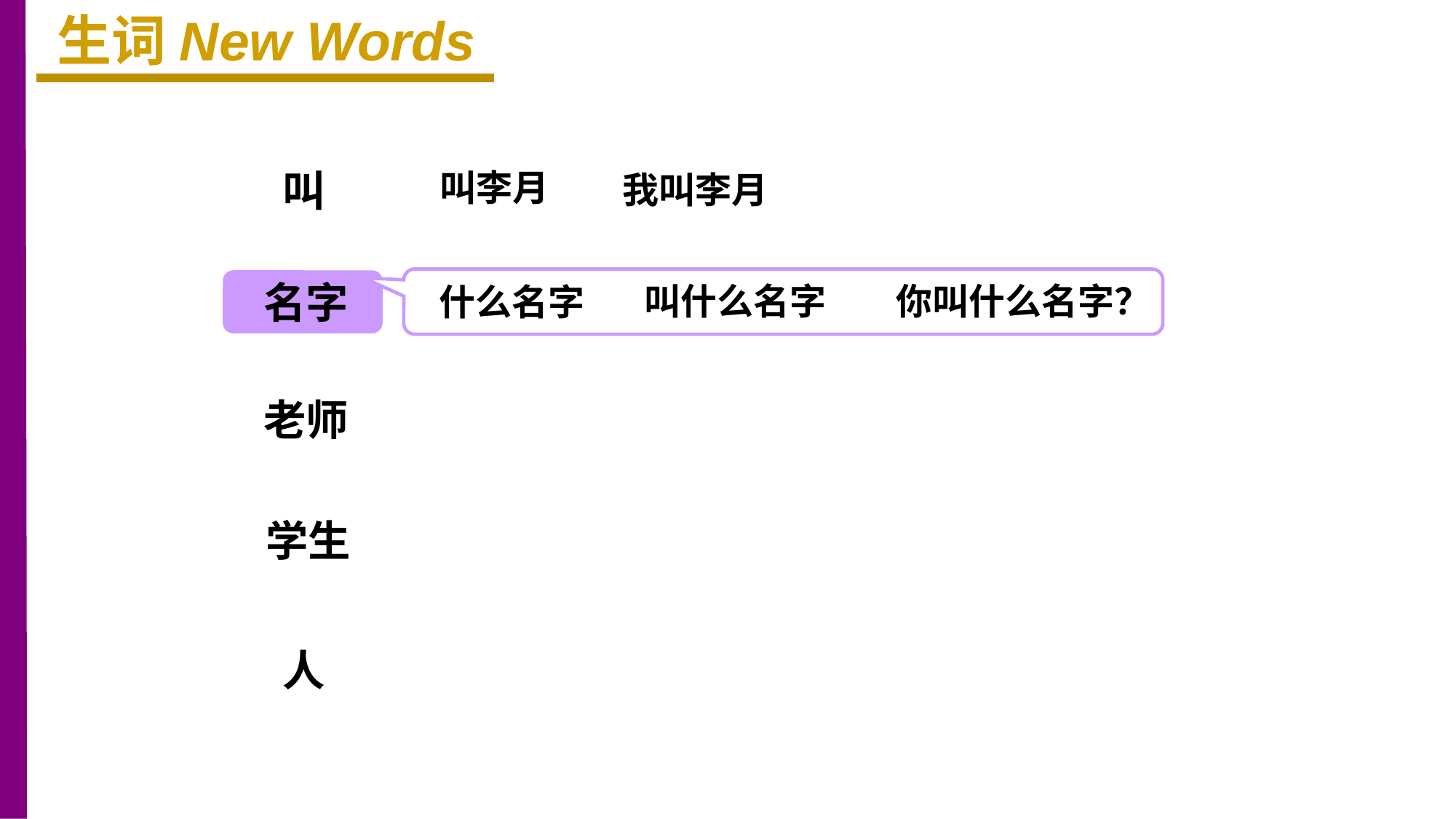

生词New Words
叫
叫李月
我叫李月

名字
你叫什么名字？
叫什么名字
什么名字
老师
学生
人